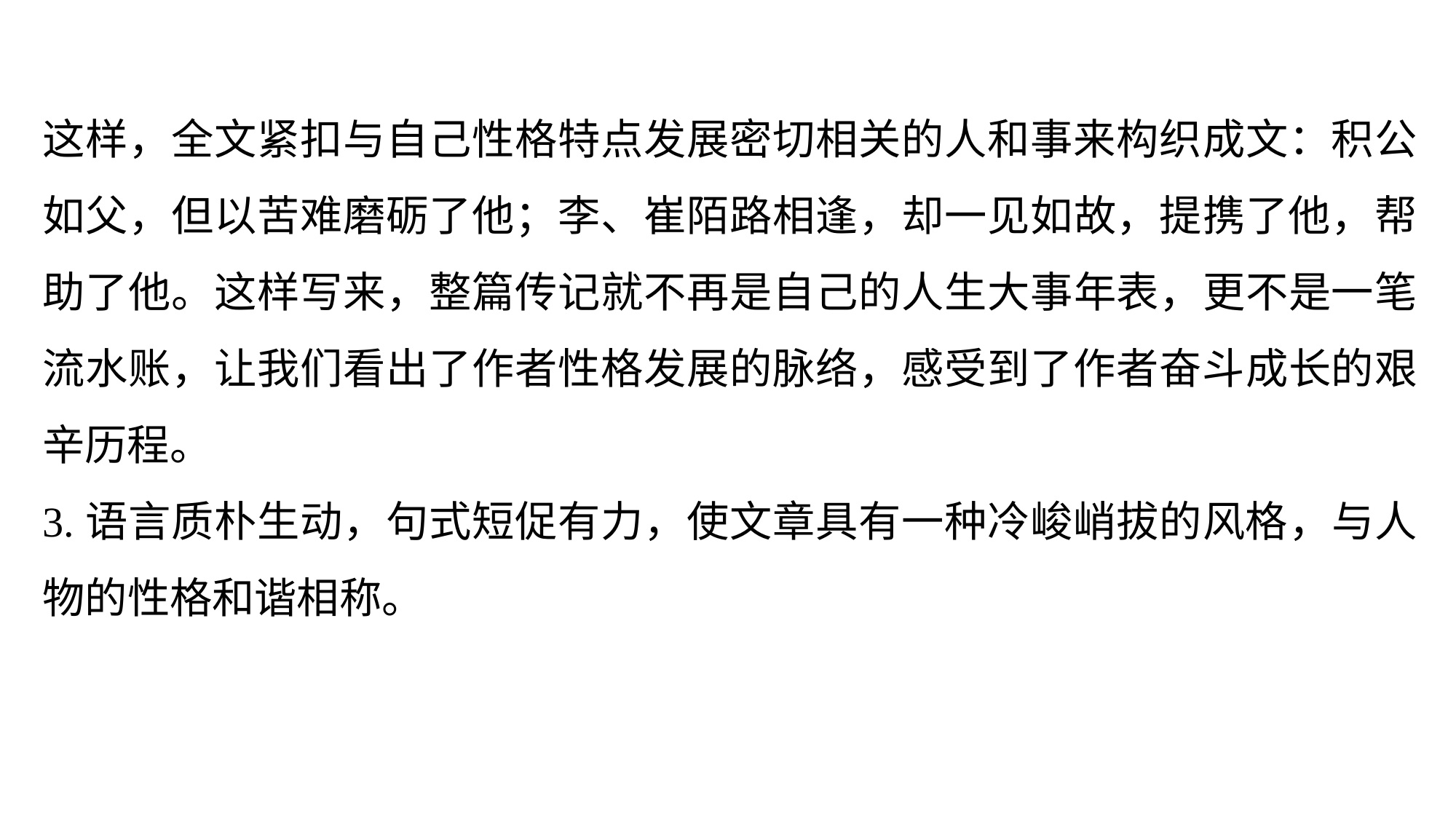

这样，全文紧扣与自己性格特点发展密切相关的人和事来构织成文：积公如父，但以苦难磨砺了他；李、崔陌路相逢，却一见如故，提携了他，帮助了他。这样写来，整篇传记就不再是自己的人生大事年表，更不是一笔流水账，让我们看出了作者性格发展的脉络，感受到了作者奋斗成长的艰辛历程。
3.语言质朴生动，句式短促有力，使文章具有一种冷峻峭拔的风格，与人物的性格和谐相称。